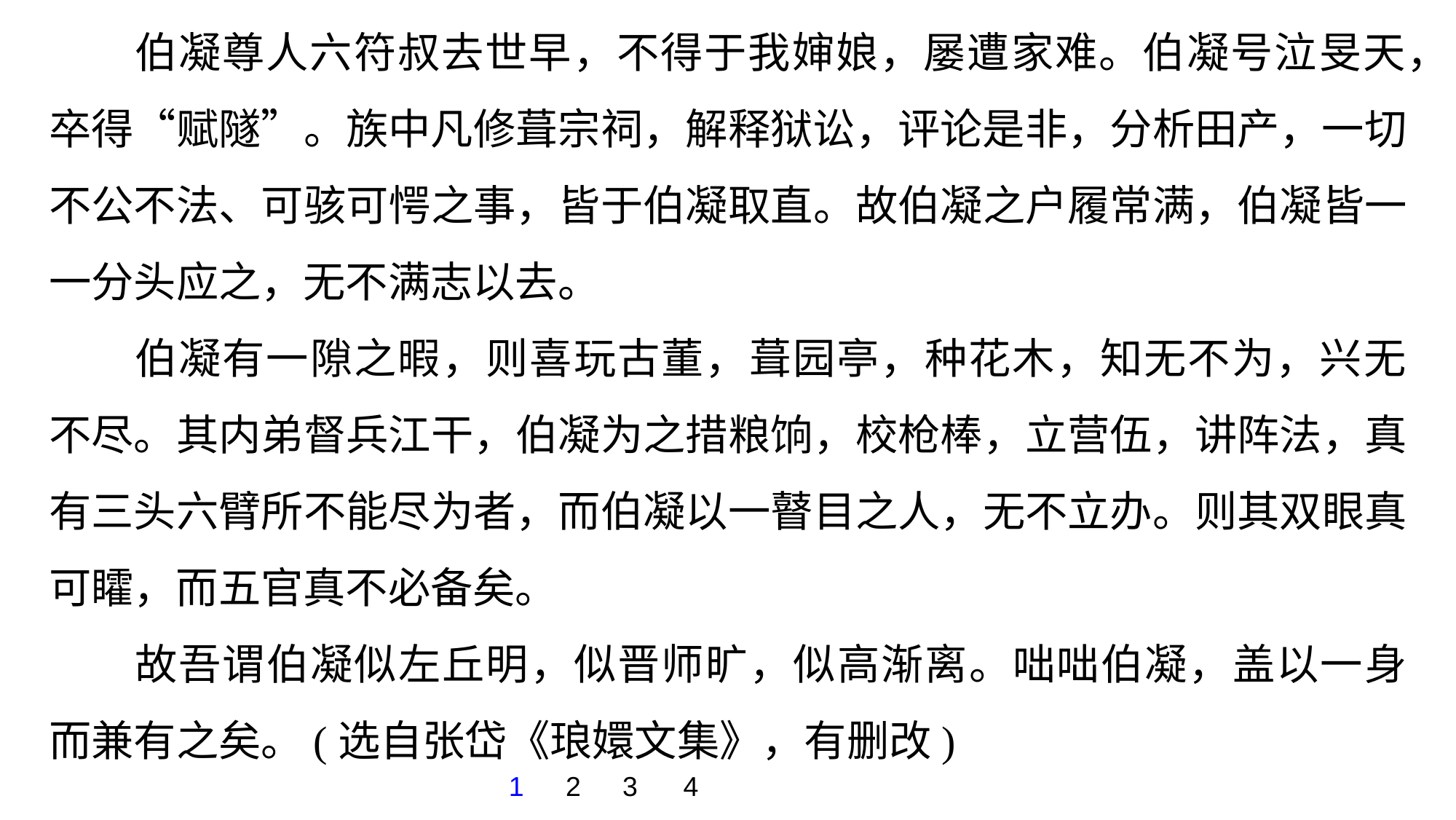

伯凝尊人六符叔去世早，不得于我婶娘，屡遭家难。伯凝号泣旻天，卒得“赋隧”。族中凡修葺宗祠，解释狱讼，评论是非，分析田产，一切不公不法、可骇可愕之事，皆于伯凝取直。故伯凝之户履常满，伯凝皆一一分头应之，无不满志以去。
伯凝有一隙之暇，则喜玩古董，葺园亭，种花木，知无不为，兴无不尽。其内弟督兵江干，伯凝为之措粮饷，校枪棒，立营伍，讲阵法，真有三头六臂所不能尽为者，而伯凝以一瞽目之人，无不立办。则其双眼真可矐，而五官真不必备矣。
故吾谓伯凝似左丘明，似晋师旷，似高渐离。咄咄伯凝，盖以一身而兼有之矣。(选自张岱《琅嬛文集》，有删改)
1
2
3
4